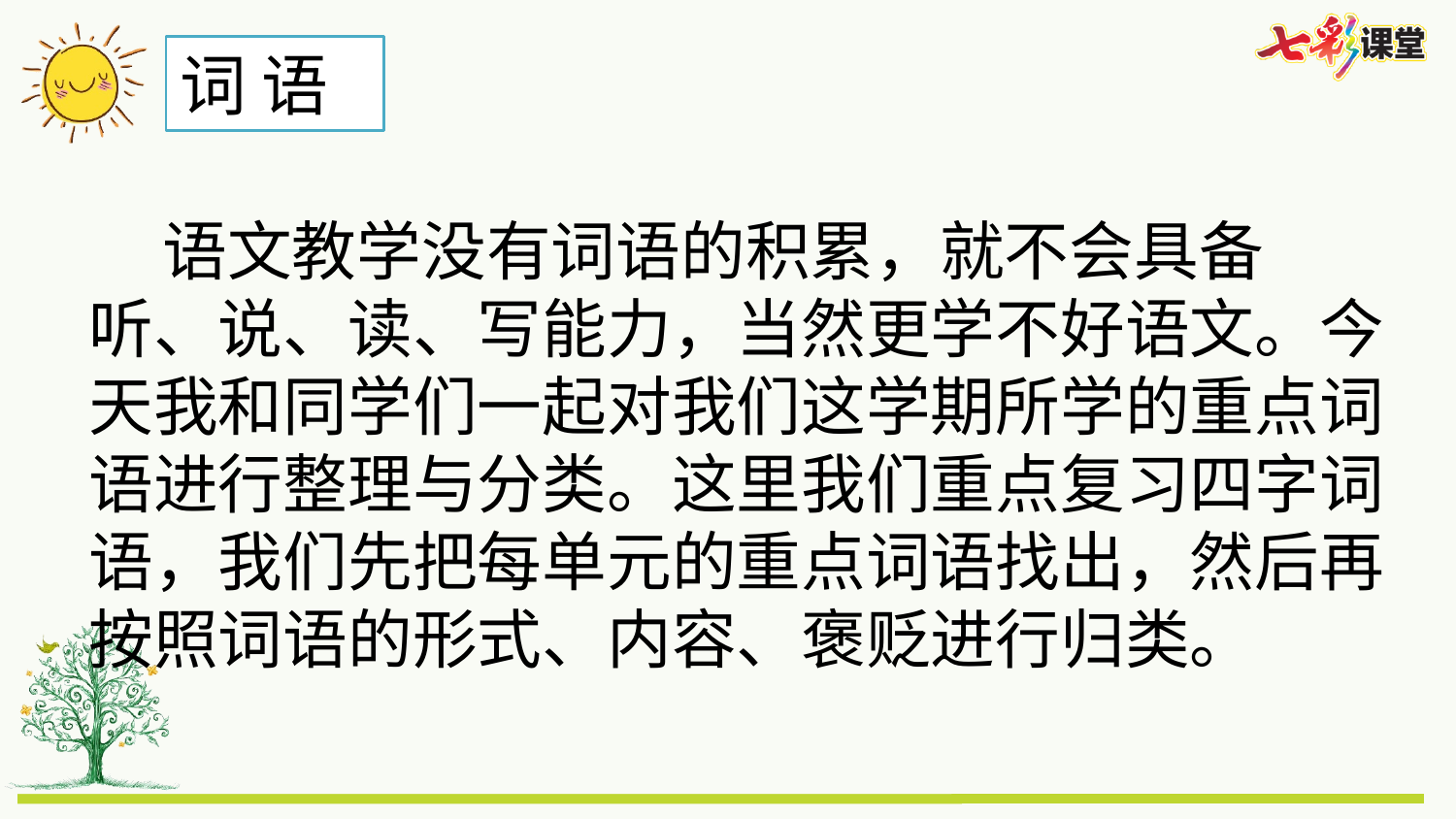

词 语
    语文教学没有词语的积累，就不会具备听、说、读、写能力，当然更学不好语文。今天我和同学们一起对我们这学期所学的重点词语进行整理与分类。这里我们重点复习四字词语，我们先把每单元的重点词语找出，然后再按照词语的形式、内容、褒贬进行归类。